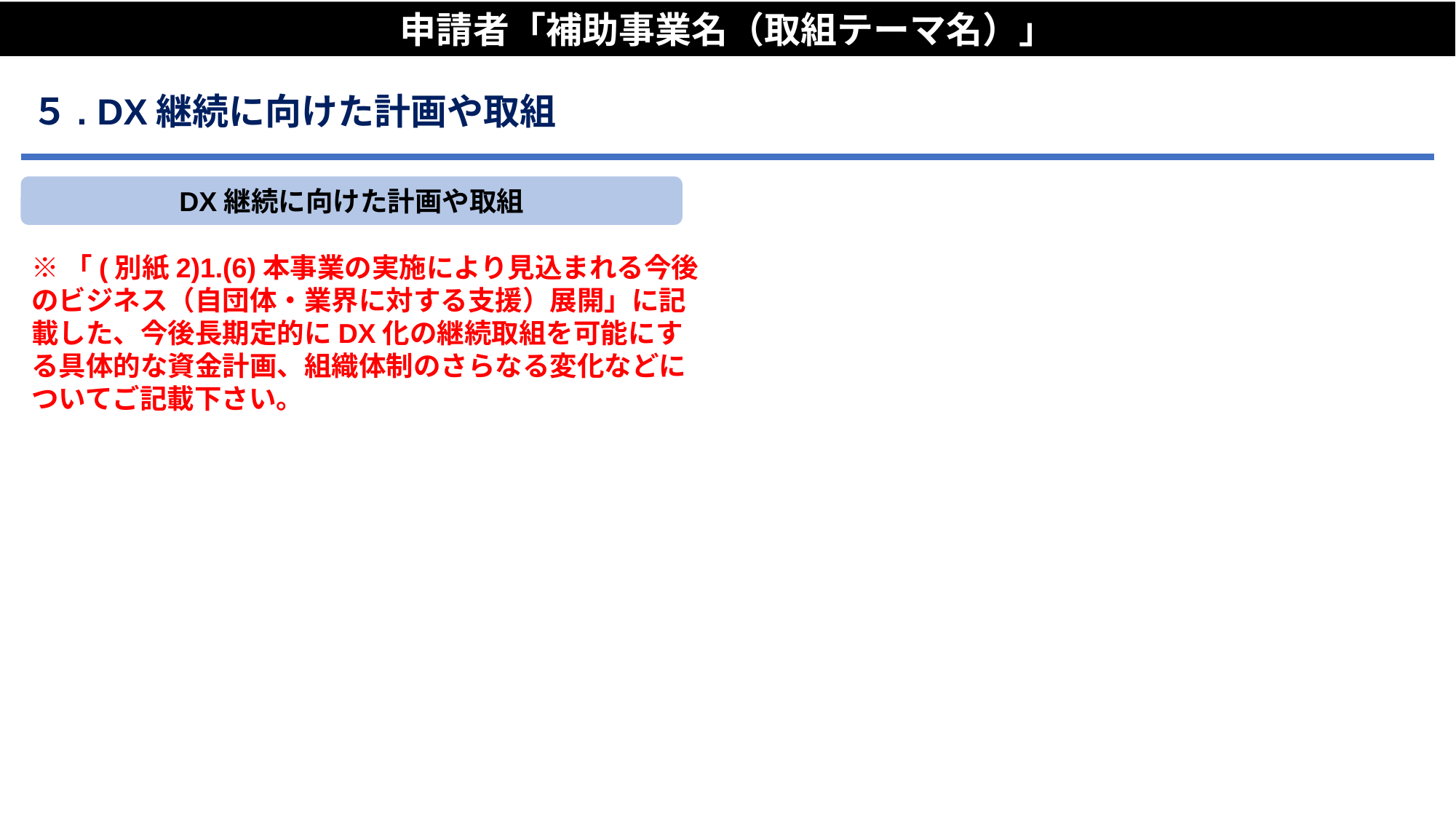

申請者「補助事業名（取組テーマ名）」
５. DX継続に向けた計画や取組
DX継続に向けた計画や取組
※「(別紙2)1.(6)本事業の実施により見込まれる今後のビジネス（自団体・業界に対する支援）展開」に記載した、今後長期定的にDX化の継続取組を可能にする具体的な資金計画、組織体制のさらなる変化などについてご記載下さい。